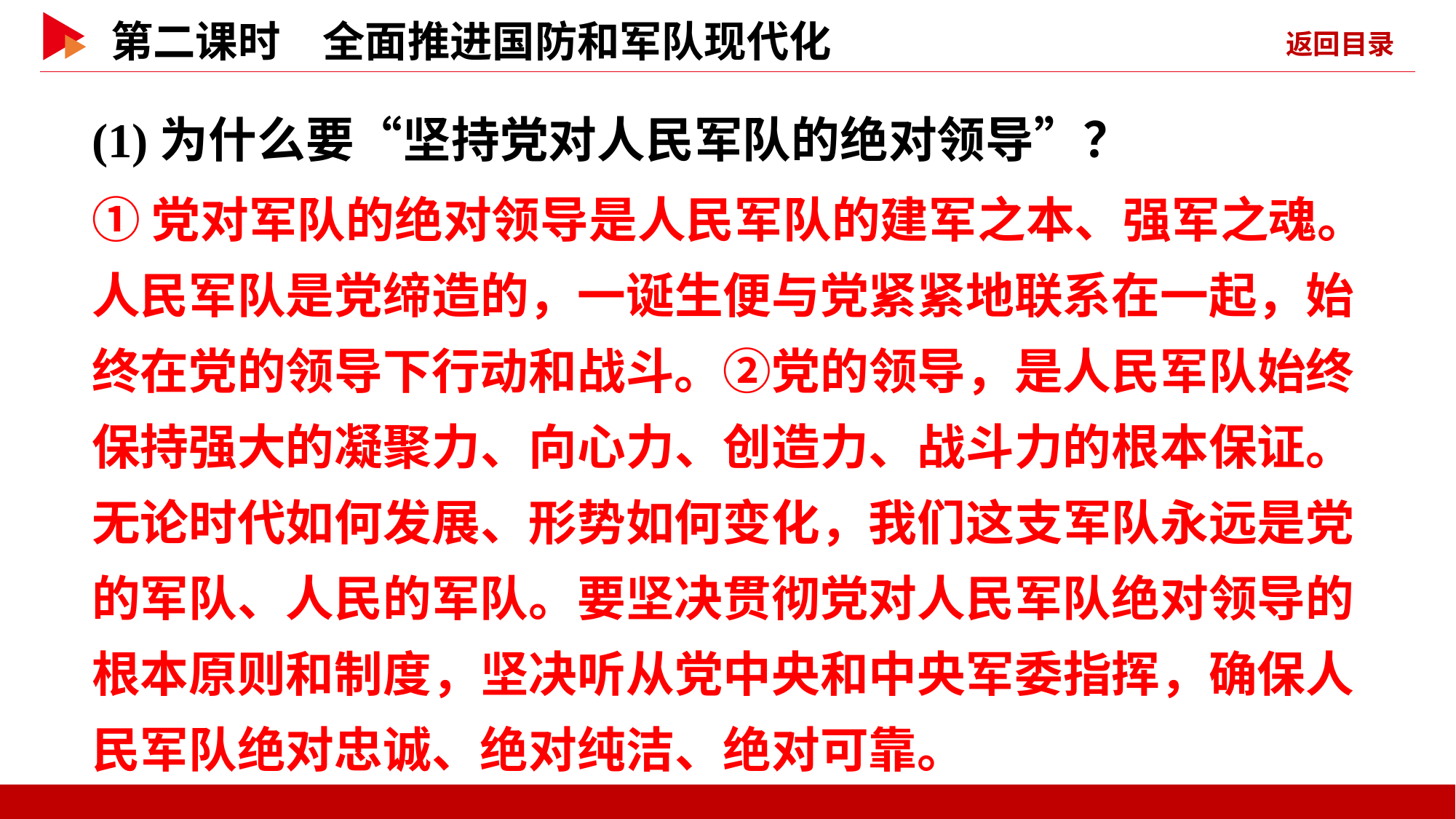

(1)为什么要“坚持党对人民军队的绝对领导”？
①党对军队的绝对领导是人民军队的建军之本、强军之魂。人民军队是党缔造的，一诞生便与党紧紧地联系在一起，始终在党的领导下行动和战斗。②党的领导，是人民军队始终保持强大的凝聚力、向心力、创造力、战斗力的根本保证。无论时代如何发展、形势如何变化，我们这支军队永远是党的军队、人民的军队。要坚决贯彻党对人民军队绝对领导的根本原则和制度，坚决听从党中央和中央军委指挥，确保人民军队绝对忠诚、绝对纯洁、绝对可靠。